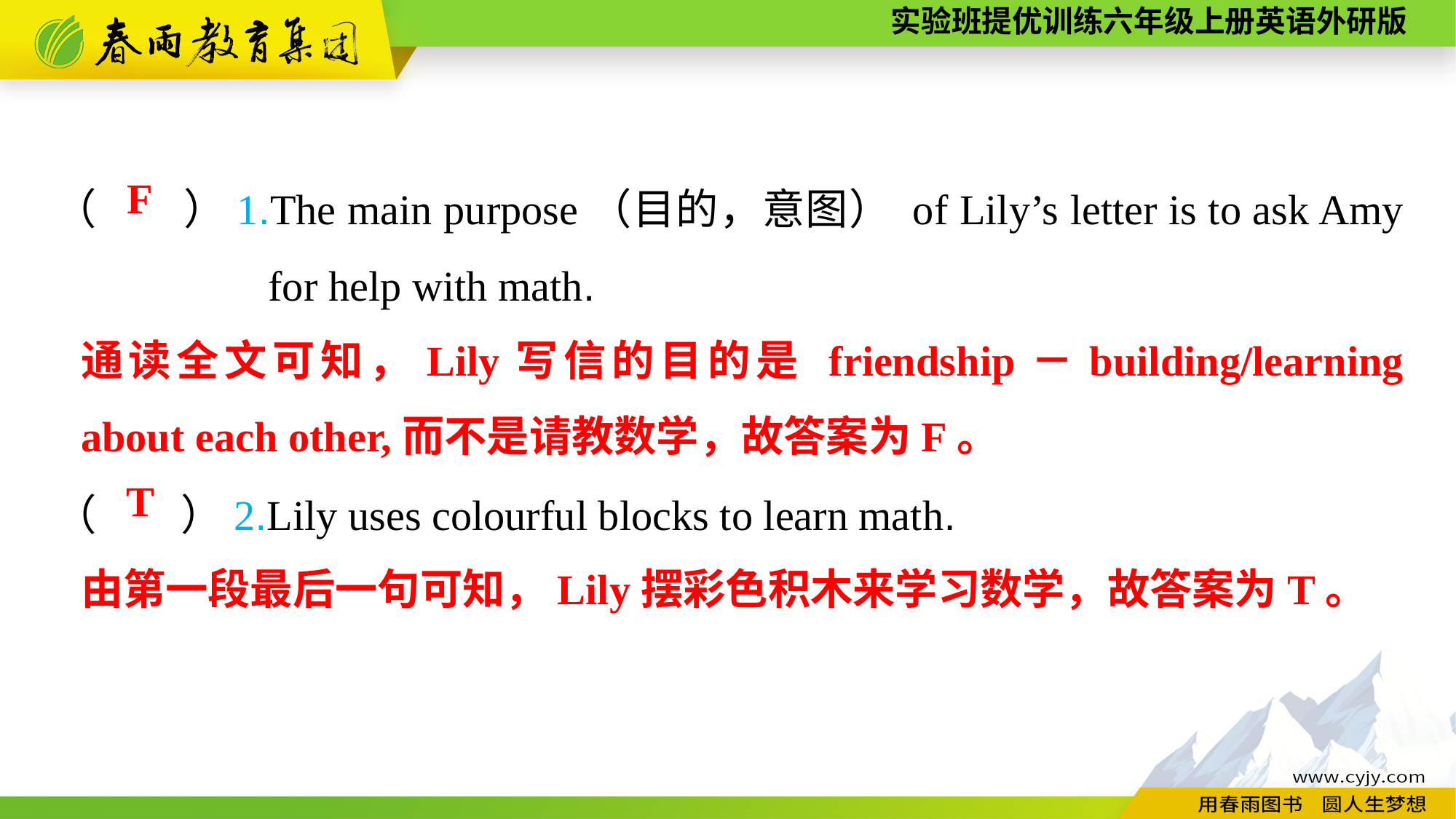

（　　）1.The main purpose（目的，意图） of Lily’s letter is to ask Amy for help with math.

（　　）2.Lily uses colourful blocks to learn math.
F
通读全文可知，Lily写信的目的是 friendship－building/learning about each other,而不是请教数学，故答案为F。
T
由第一段最后一句可知，Lily摆彩色积木来学习数学，故答案为T。